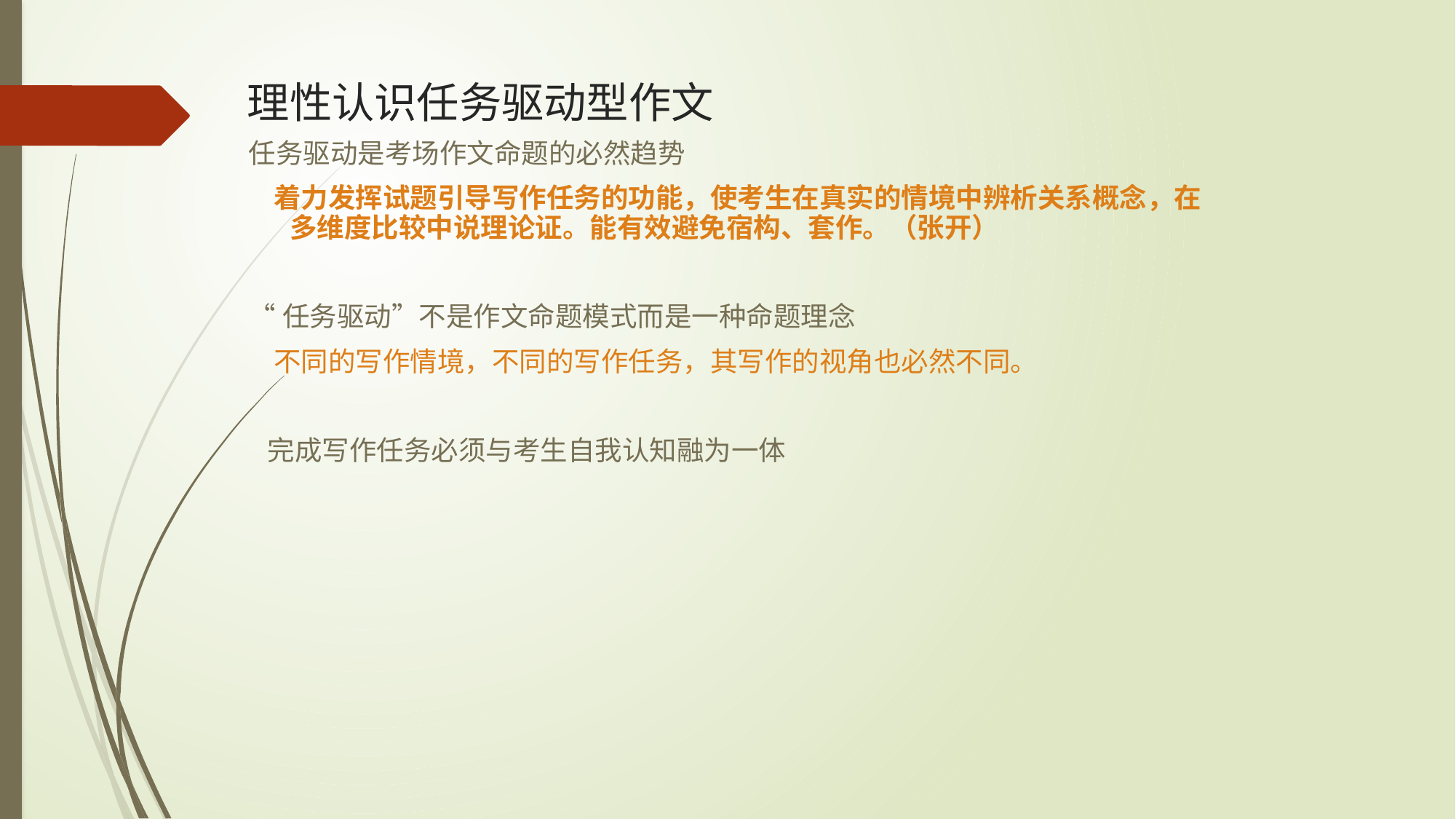

# 理性认识任务驱动型作文
任务驱动是考场作文命题的必然趋势
   着力发挥试题引导写作任务的功能，使考生在真实的情境中辨析关系概念，在多维度比较中说理论证。能有效避免宿构、套作。（张开）

“任务驱动”不是作文命题模式而是一种命题理念
   不同的写作情境，不同的写作任务，其写作的视角也必然不同。

  完成写作任务必须与考生自我认知融为一体